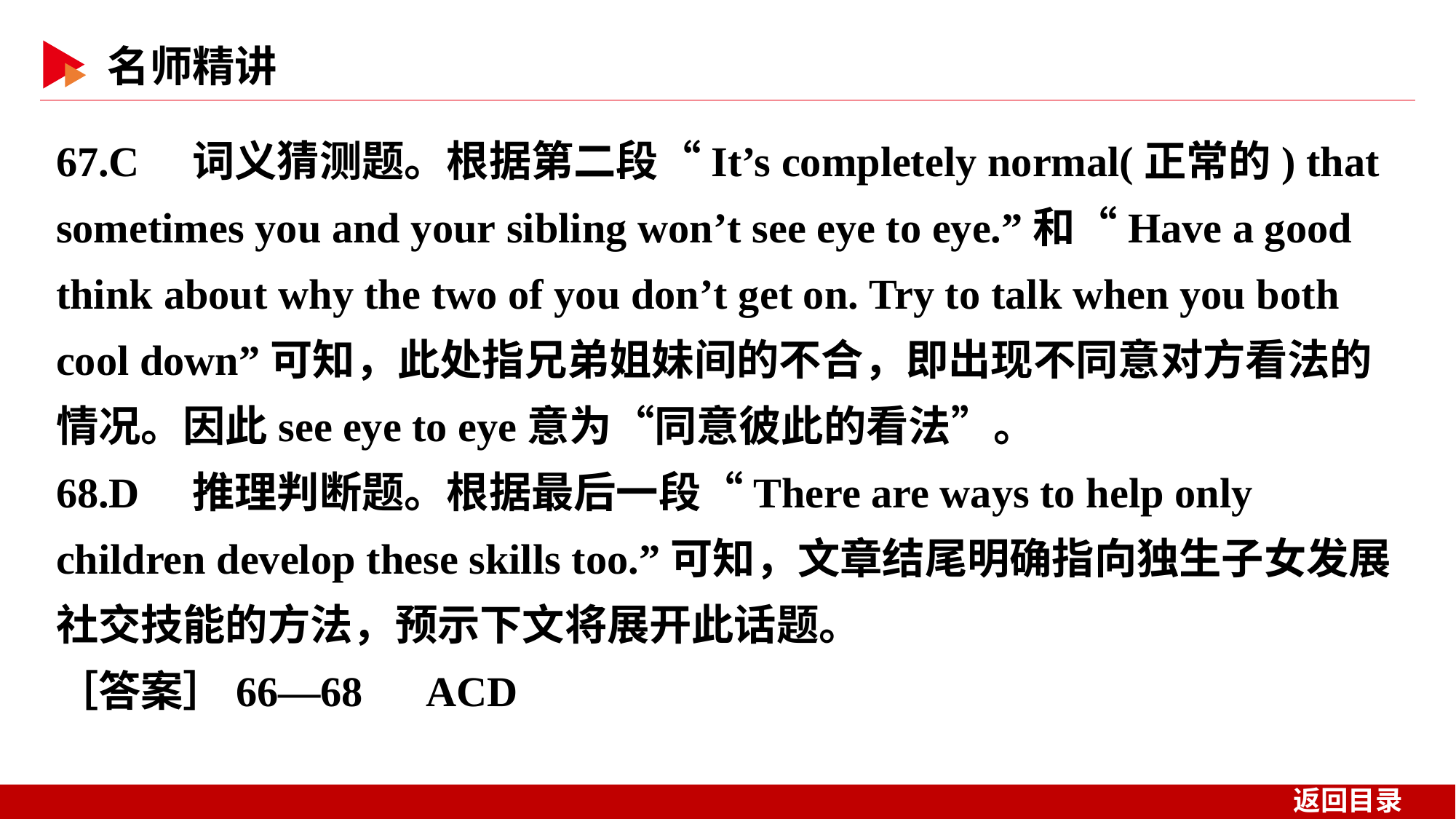

67.C　词义猜测题。根据第二段“It’s completely normal(正常的) that sometimes you and your sibling won’t see eye to eye.”和“Have a good think about why the two of you don’t get on. Try to talk when you both cool down”可知，此处指兄弟姐妹间的不合，即出现不同意对方看法的情况。因此see eye to eye意为“同意彼此的看法”。
68.D　推理判断题。根据最后一段“There are ways to help only children develop these skills too.”可知，文章结尾明确指向独生子女发展社交技能的方法，预示下文将展开此话题。
［答案］66—68　ACD